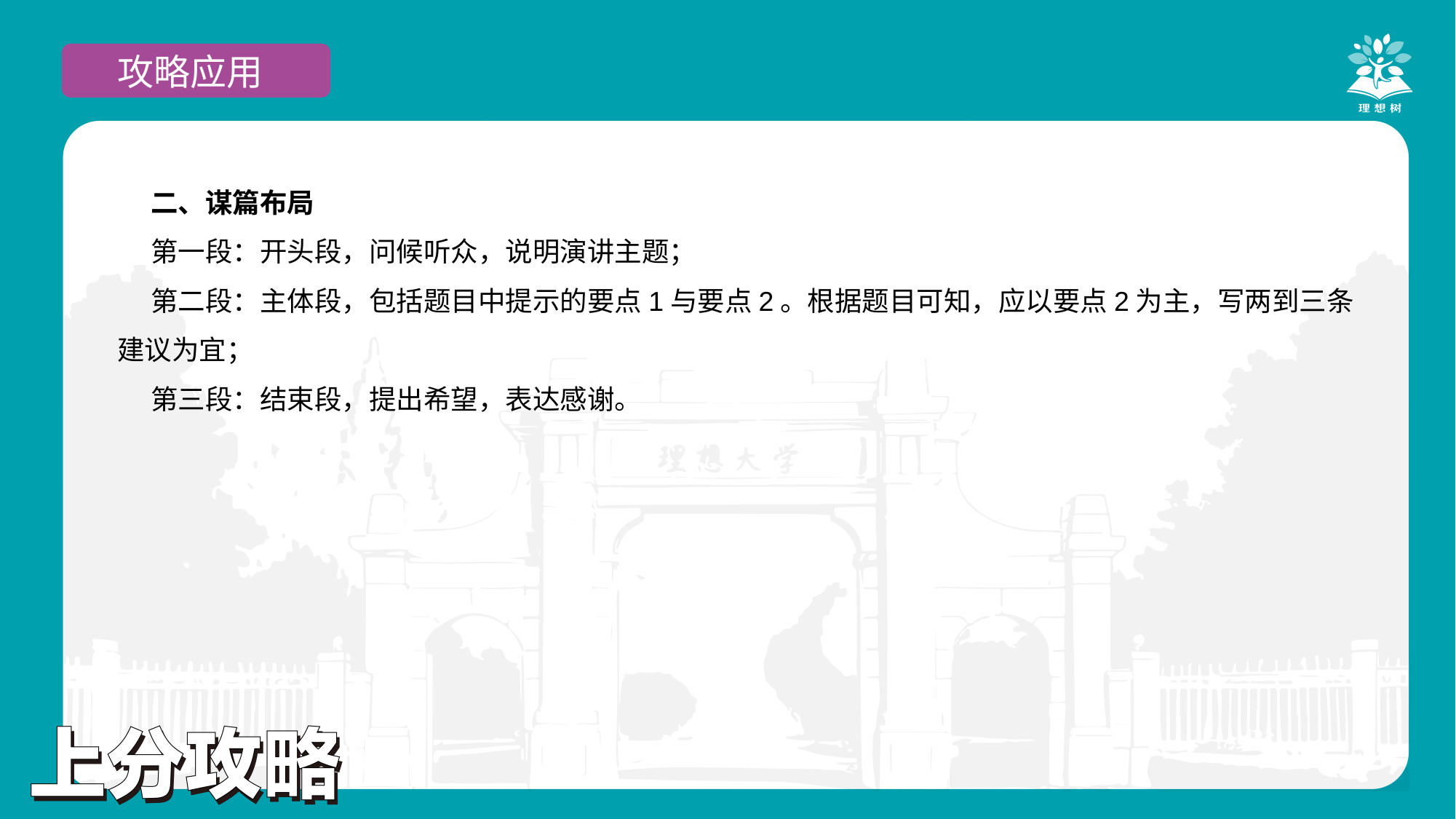

攻略应用
二、谋篇布局
第一段：开头段，问候听众，说明演讲主题；
第二段：主体段，包括题目中提示的要点1与要点2。根据题目可知，应以要点2为主，写两到三条建议为宜；
第三段：结束段，提出希望，表达感谢。